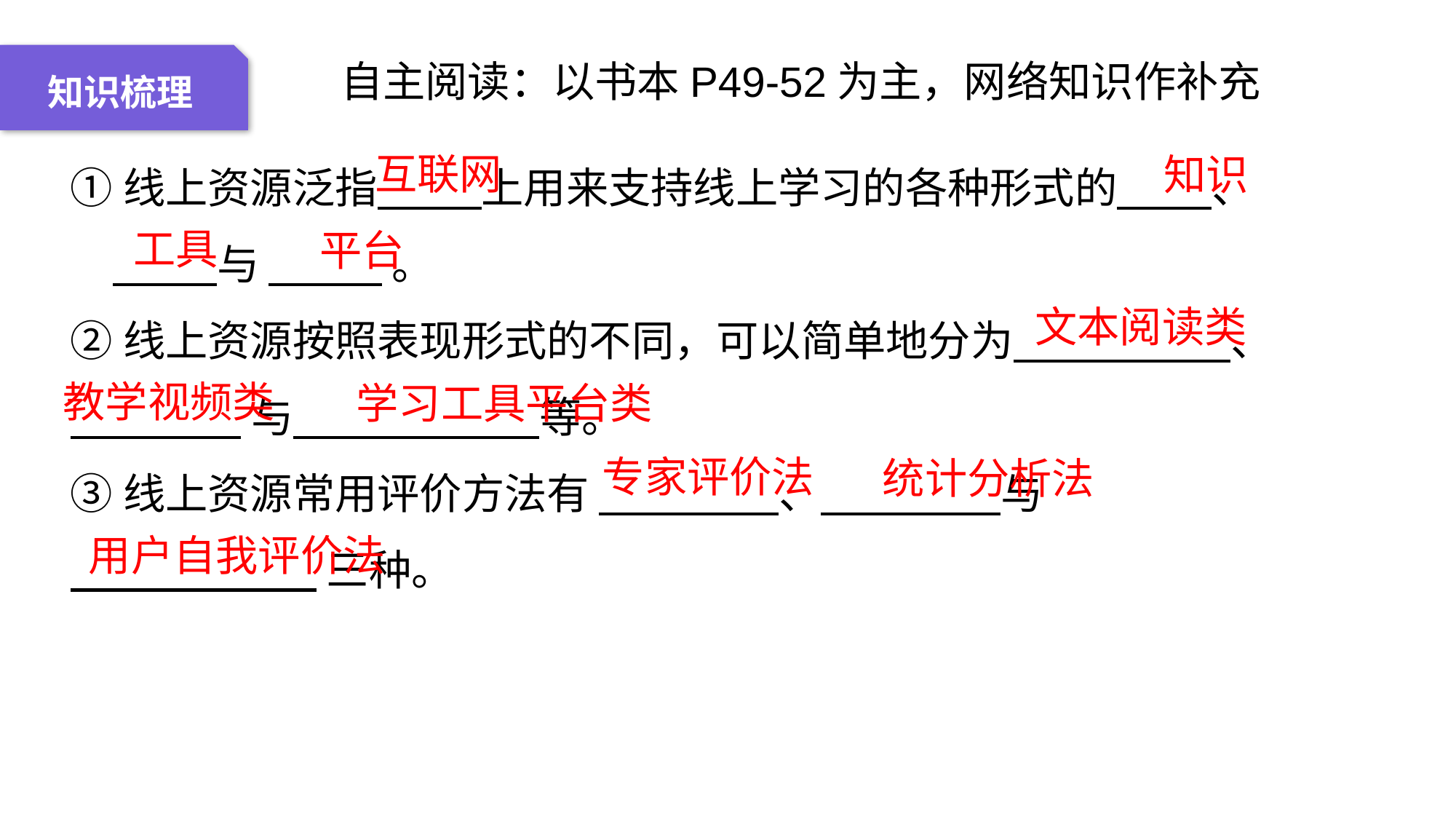

04 名词解释
01 准备过程
02 整体结构
03 重点说明
知识梳理
自主阅读：以书本P49-52为主，网络知识作补充
①线上资源泛指           上用来支持线上学习的各种形式的          、
的           与              。
②线上资源按照表现形式的不同，可以简单地分为                       、
                  与                          等。
③线上资源常用评价方法有                    、                   与
                          三种。
互联网
知识
工具
平台
文本阅读类
教学视频类
学习工具平台类
专家评价法
统计分析法
用户自我评价法